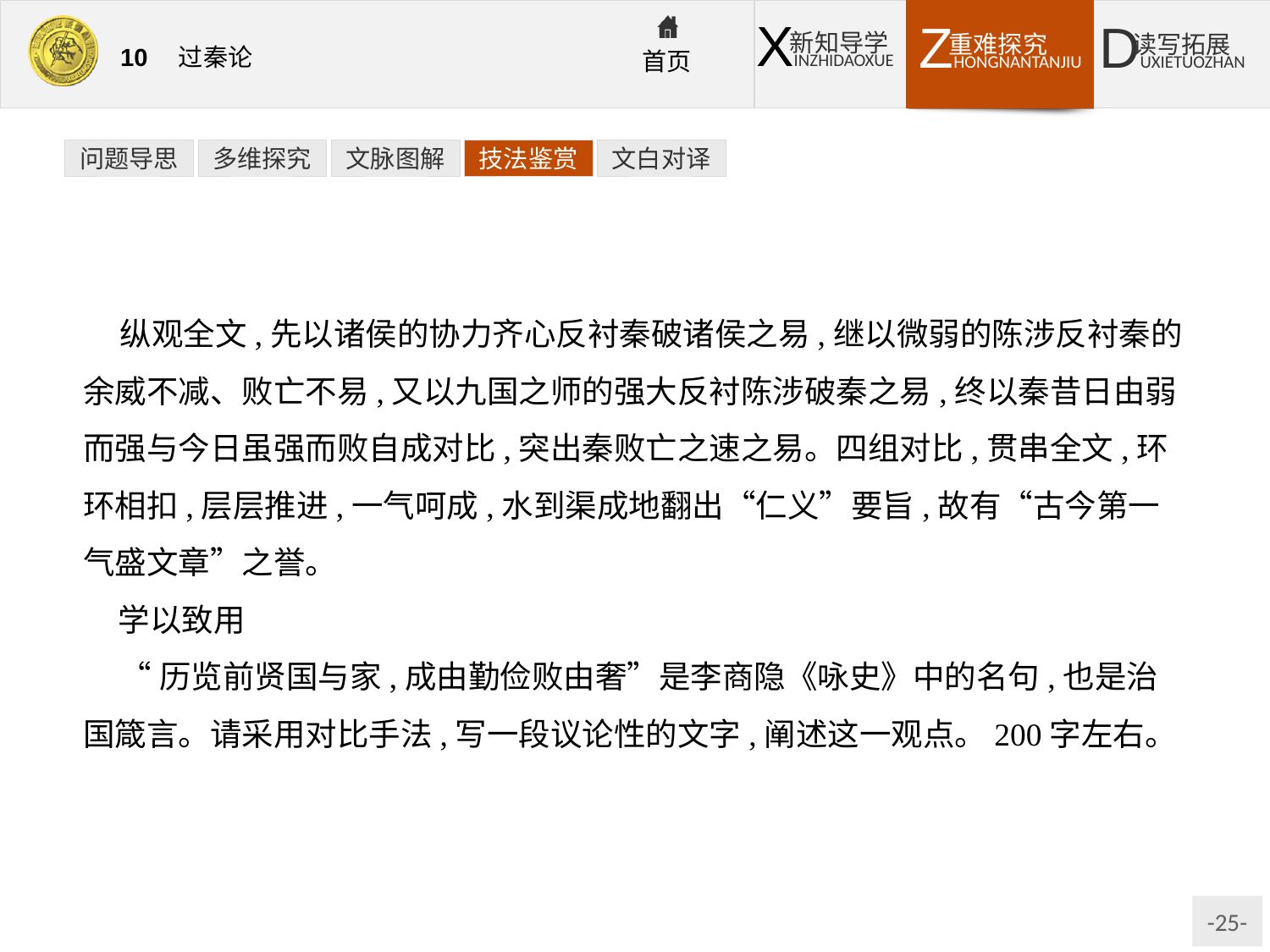

问题导思
多维探究
文脉图解
技法鉴赏
文白对译
纵观全文,先以诸侯的协力齐心反衬秦破诸侯之易,继以微弱的陈涉反衬秦的余威不减、败亡不易,又以九国之师的强大反衬陈涉破秦之易,终以秦昔日由弱而强与今日虽强而败自成对比,突出秦败亡之速之易。四组对比,贯串全文,环环相扣,层层推进,一气呵成,水到渠成地翻出“仁义”要旨,故有“古今第一气盛文章”之誉。
学以致用
“历览前贤国与家,成由勤俭败由奢”是李商隐《咏史》中的名句,也是治国箴言。请采用对比手法,写一段议论性的文字,阐述这一观点。200字左右。